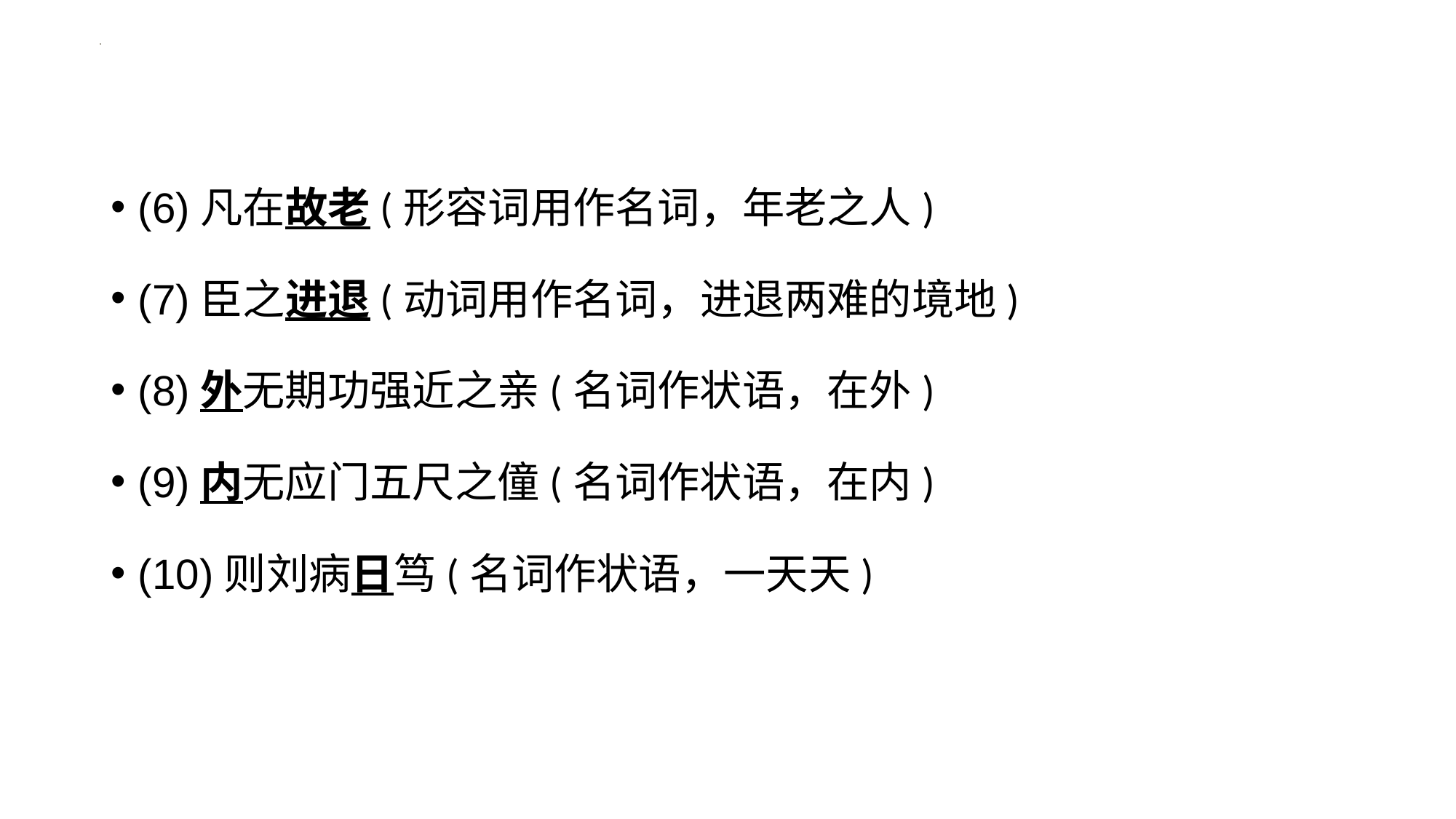

(6)凡在故老(形容词用作名词，年老之人)
(7)臣之进退(动词用作名词，进退两难的境地)
(8)外无期功强近之亲(名词作状语，在外)
(9)内无应门五尺之僮(名词作状语，在内)
(10)则刘病日笃(名词作状语，一天天)